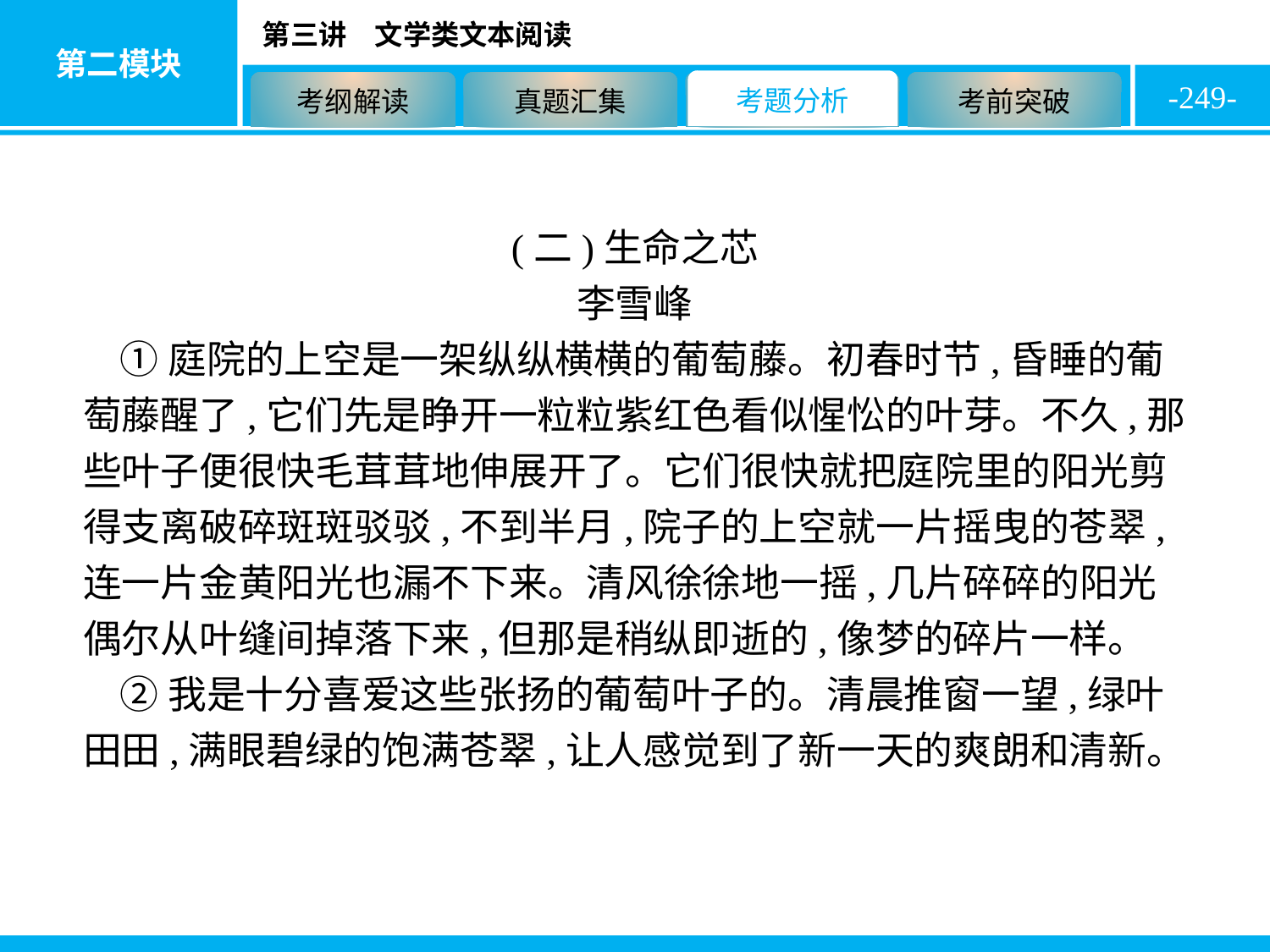

-249-
(二)生命之芯
李雪峰
①庭院的上空是一架纵纵横横的葡萄藤。初春时节,昏睡的葡萄藤醒了,它们先是睁开一粒粒紫红色看似惺忪的叶芽。不久,那些叶子便很快毛茸茸地伸展开了。它们很快就把庭院里的阳光剪得支离破碎斑斑驳驳,不到半月,院子的上空就一片摇曳的苍翠,连一片金黄阳光也漏不下来。清风徐徐地一摇,几片碎碎的阳光偶尔从叶缝间掉落下来,但那是稍纵即逝的,像梦的碎片一样。
②我是十分喜爱这些张扬的葡萄叶子的。清晨推窗一望,绿叶田田,满眼碧绿的饱满苍翠,让人感觉到了新一天的爽朗和清新。